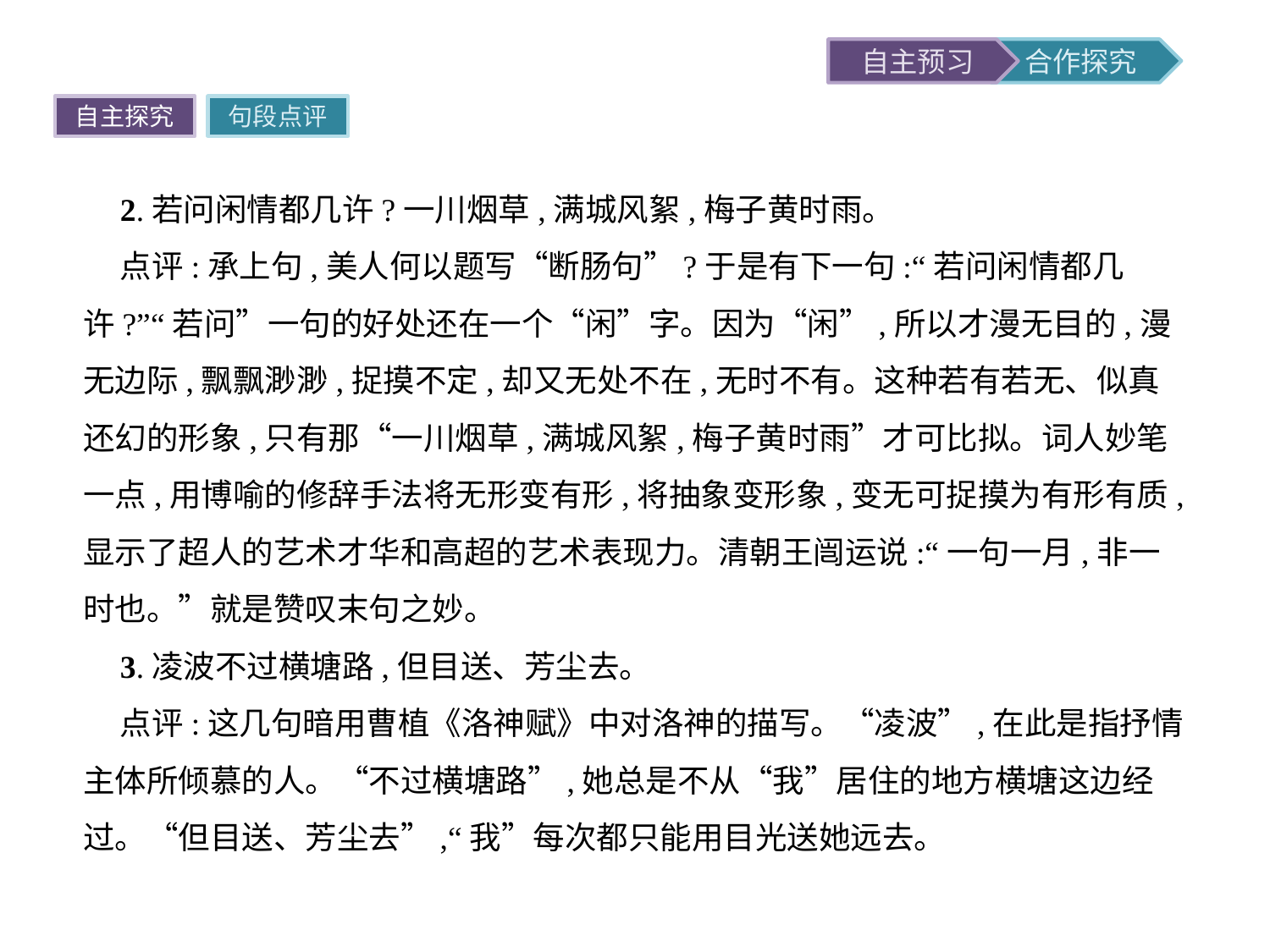

自主探究
句段点评
2.若问闲情都几许?一川烟草,满城风絮,梅子黄时雨。
点评:承上句,美人何以题写“断肠句”?于是有下一句:“若问闲情都几许?”“若问”一句的好处还在一个“闲”字。因为“闲”,所以才漫无目的,漫无边际,飘飘渺渺,捉摸不定,却又无处不在,无时不有。这种若有若无、似真还幻的形象,只有那“一川烟草,满城风絮,梅子黄时雨”才可比拟。词人妙笔一点,用博喻的修辞手法将无形变有形,将抽象变形象,变无可捉摸为有形有质,显示了超人的艺术才华和高超的艺术表现力。清朝王闿运说:“一句一月,非一时也。”就是赞叹末句之妙。
3.凌波不过横塘路,但目送、芳尘去。
点评:这几句暗用曹植《洛神赋》中对洛神的描写。“凌波”,在此是指抒情主体所倾慕的人。“不过横塘路”,她总是不从“我”居住的地方横塘这边经过。“但目送、芳尘去”,“我”每次都只能用目光送她远去。